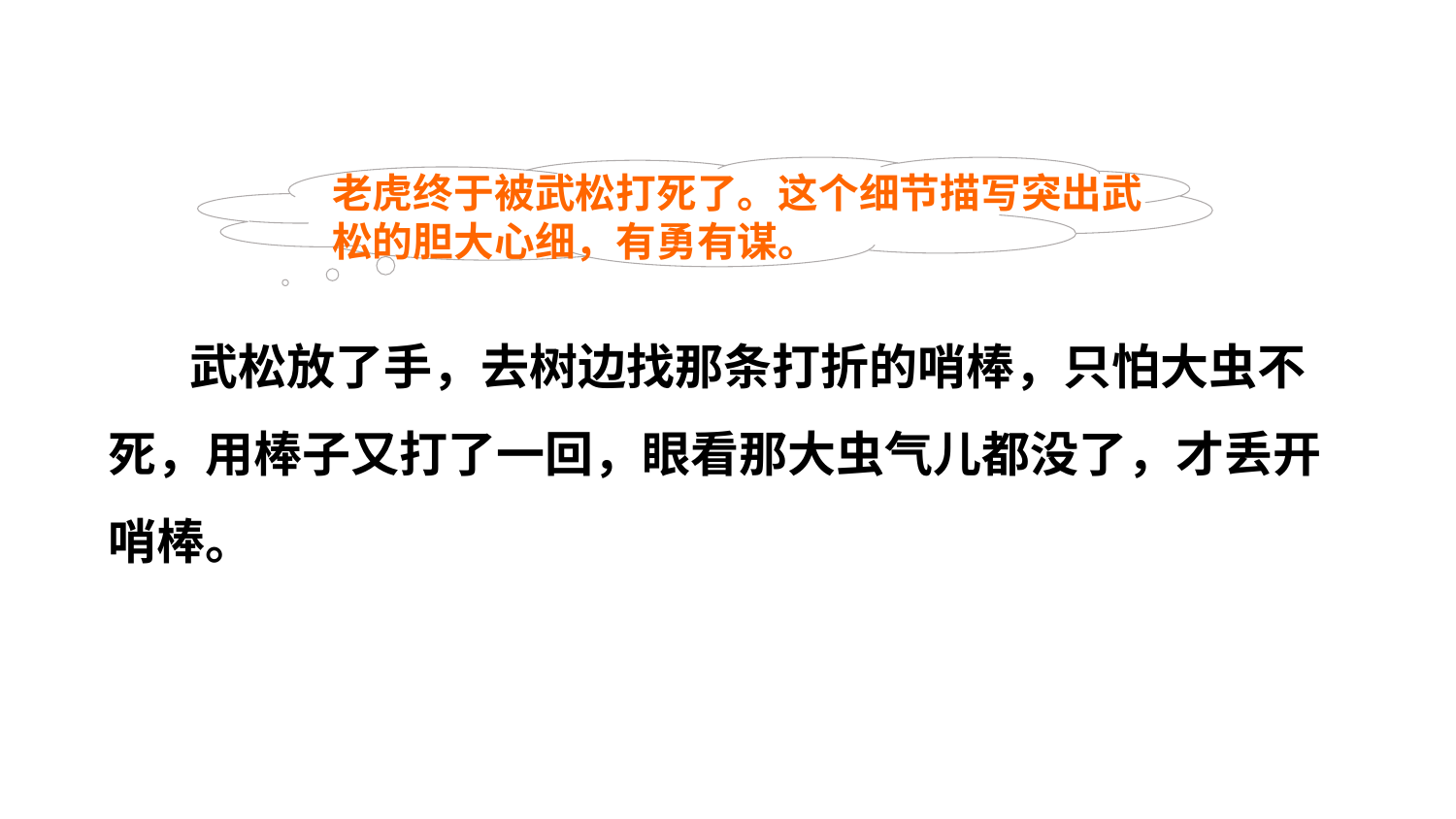

老虎终于被武松打死了。这个细节描写突出武松的胆大心细，有勇有谋。
  　武松放了手，去树边找那条打折的哨棒，只怕大虫不死，用棒子又打了一回，眼看那大虫气儿都没了，才丢开哨棒。